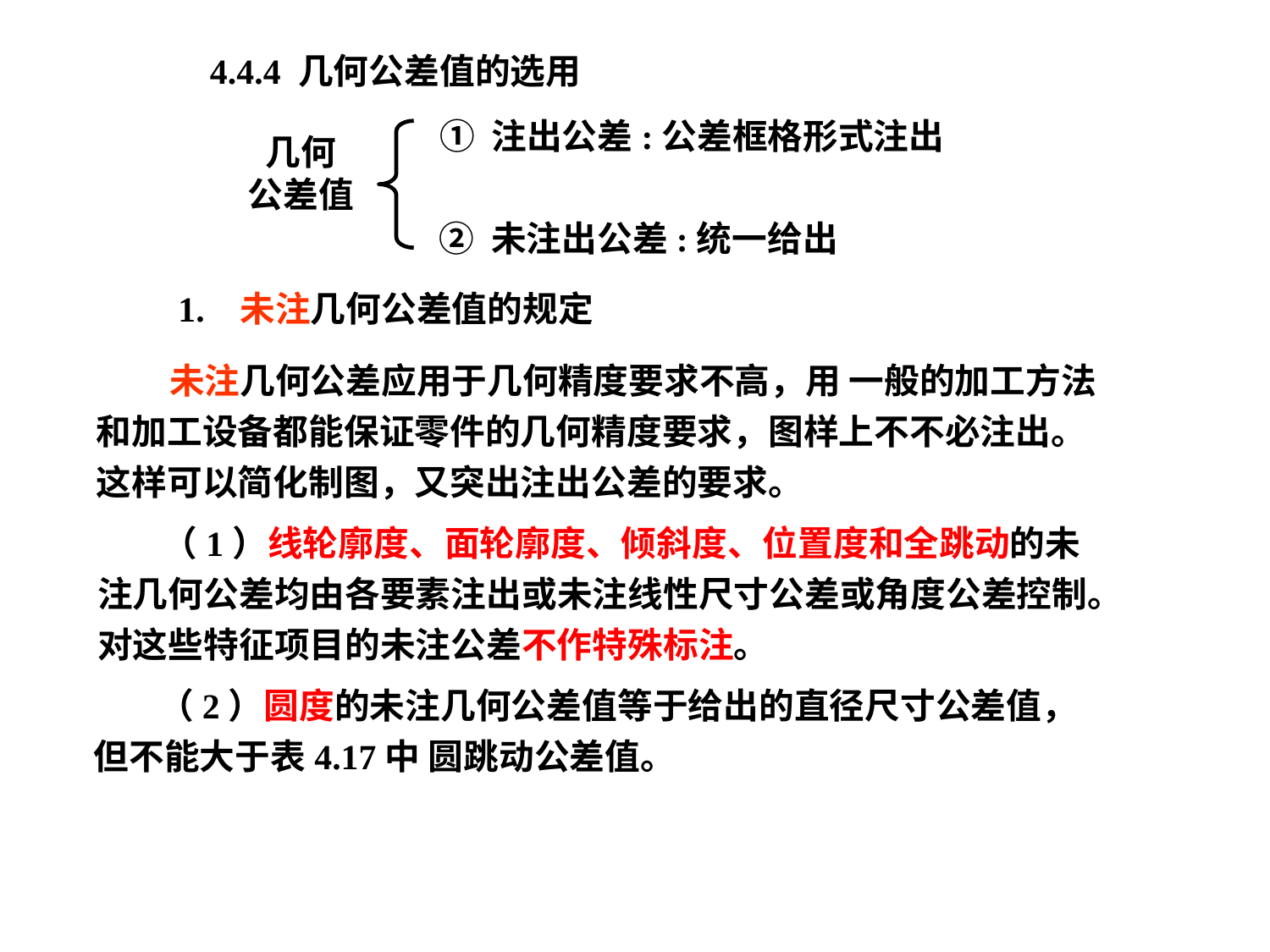

5
4.4.4 几何公差值的选用
① 注出公差:公差框格形式注出

几何
公差值
② 未注出公差:统一给出
1.   未注几何公差值的规定
        未注几何公差应用于几何精度要求不高，用 一般的加工方法和加工设备都能保证零件的几何精度要求，图样上不不必注出。这样可以简化制图，又突出注出公差的要求。
       （1）线轮廓度、面轮廓度、倾斜度、位置度和全跳动的未注几何公差均由各要素注出或未注线性尺寸公差或角度公差控制。对这些特征项目的未注公差不作特殊标注。
       （2）圆度的未注几何公差值等于给出的直径尺寸公差值，但不能大于表4.17中 圆跳动公差值。